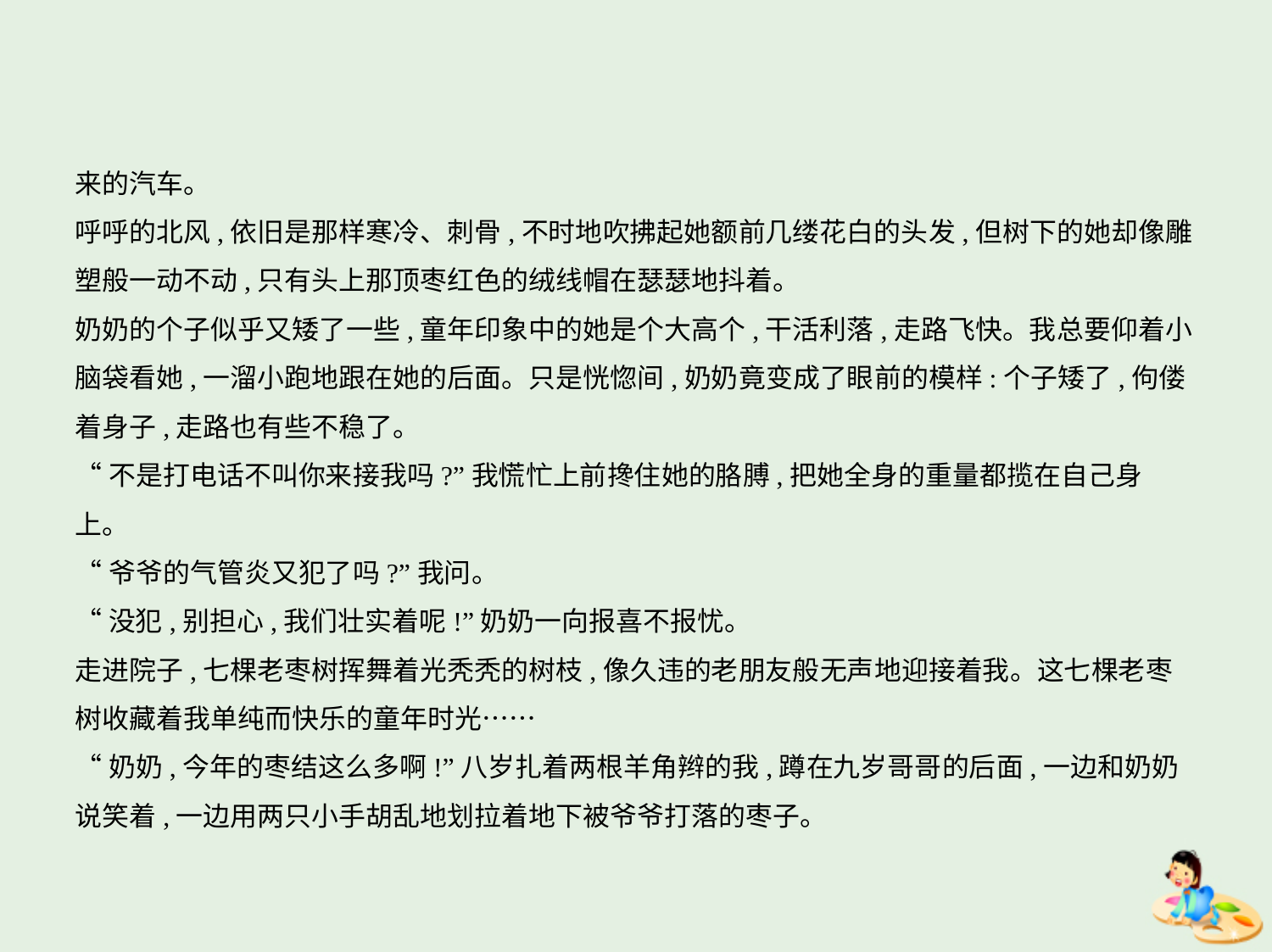

来的汽车。
呼呼的北风,依旧是那样寒冷、刺骨,不时地吹拂起她额前几缕花白的头发,但树下的她却像雕
塑般一动不动,只有头上那顶枣红色的绒线帽在瑟瑟地抖着。
奶奶的个子似乎又矮了一些,童年印象中的她是个大高个,干活利落,走路飞快。我总要仰着小
脑袋看她,一溜小跑地跟在她的后面。只是恍惚间,奶奶竟变成了眼前的模样:个子矮了,佝偻
着身子,走路也有些不稳了。
“不是打电话不叫你来接我吗?”我慌忙上前搀住她的胳膊,把她全身的重量都揽在自己身
上。
“爷爷的气管炎又犯了吗?”我问。
“没犯,别担心,我们壮实着呢!”奶奶一向报喜不报忧。
走进院子,七棵老枣树挥舞着光秃秃的树枝,像久违的老朋友般无声地迎接着我。这七棵老枣
树收藏着我单纯而快乐的童年时光……
“奶奶,今年的枣结这么多啊!”八岁扎着两根羊角辫的我,蹲在九岁哥哥的后面,一边和奶奶
说笑着,一边用两只小手胡乱地划拉着地下被爷爷打落的枣子。